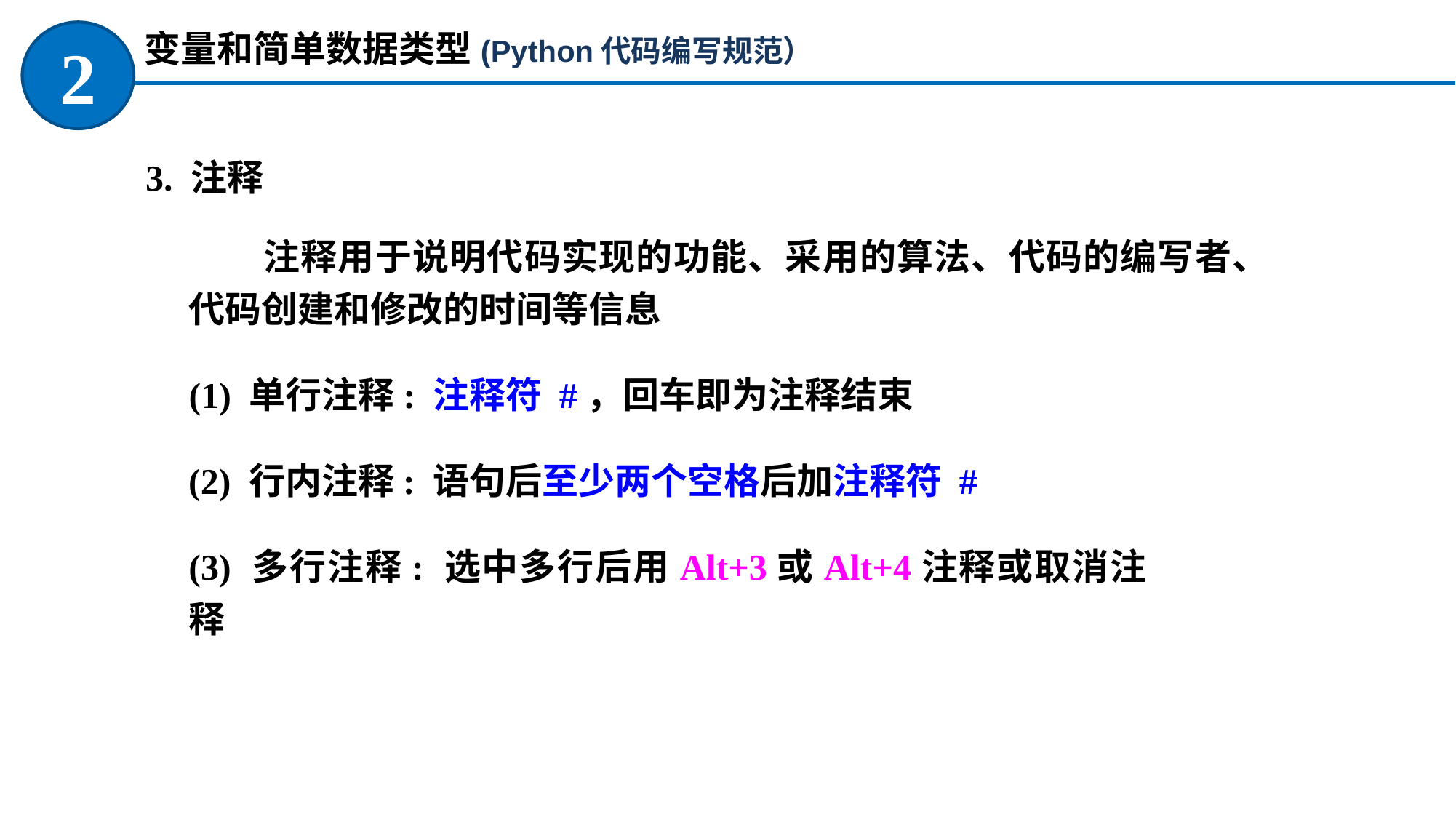

变量和简单数据类型(Python代码编写规范）
2
3. 注释
注释用于说明代码实现的功能、采用的算法、代码的编写者、代码创建和修改的时间等信息
(1) 单行注释: 注释符 #，回车即为注释结束
(2) 行内注释: 语句后至少两个空格后加注释符 #
(3) 多行注释: 选中多行后用Alt+3或Alt+4注释或取消注释